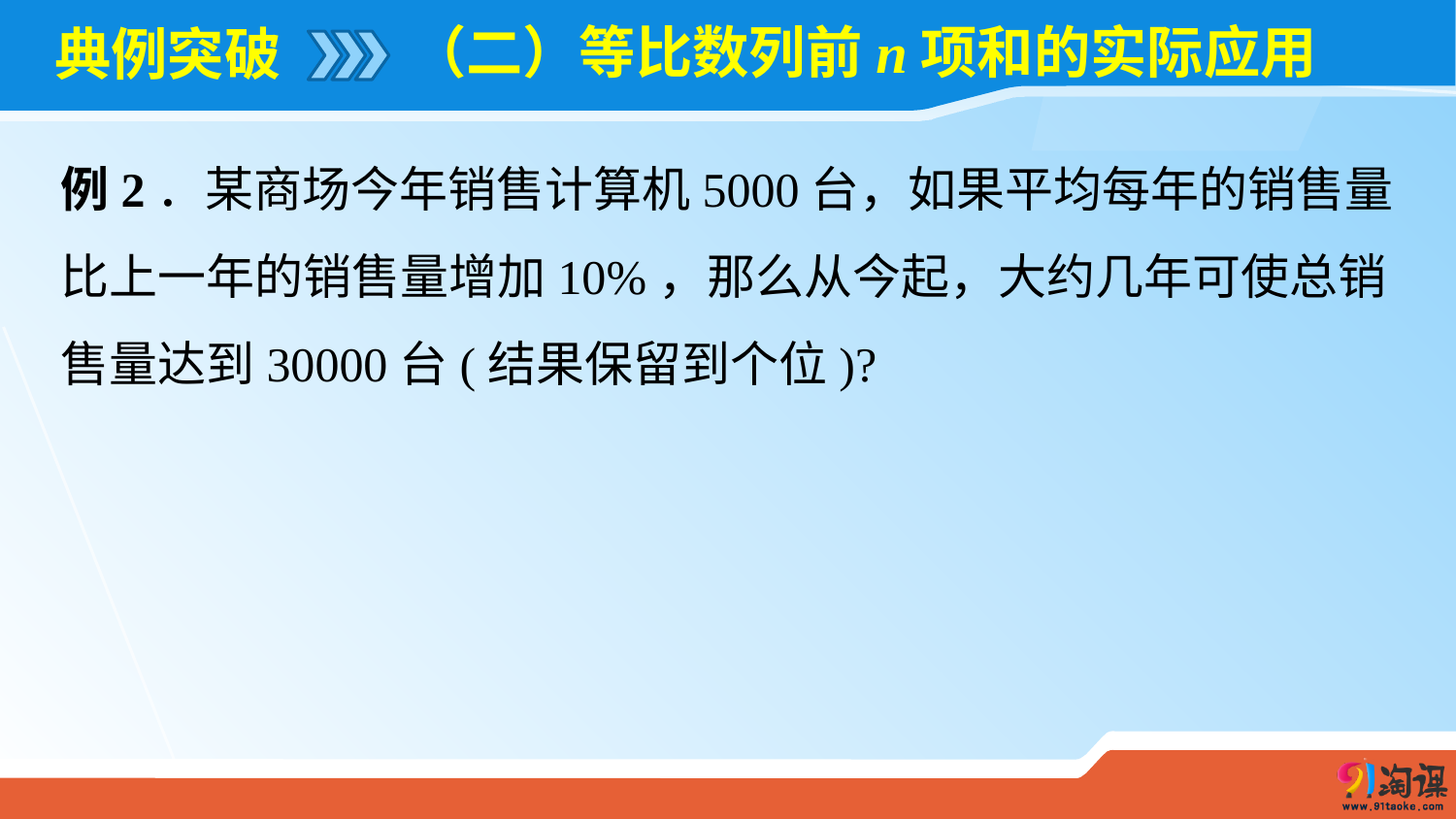

（二）等比数列前n项和的实际应用
# 典例突破
例2．某商场今年销售计算机5000台，如果平均每年的销售量比上一年的销售量增加10%，那么从今起，大约几年可使总销售量达到30000台(结果保留到个位)?